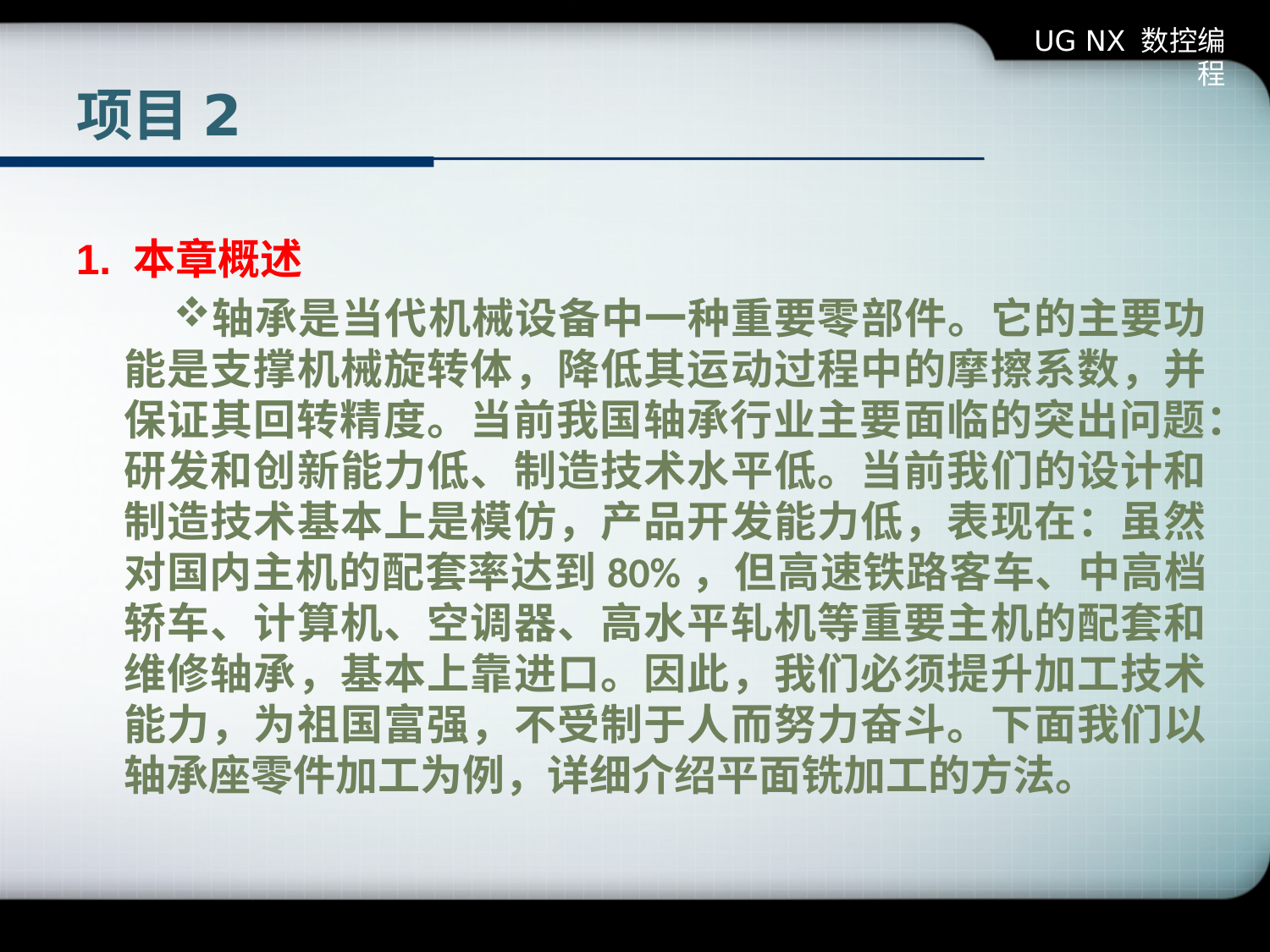

UG NX 数控编程
# 项目2
1. 本章概述
轴承是当代机械设备中一种重要零部件。它的主要功能是支撑机械旋转体，降低其运动过程中的摩擦系数，并保证其回转精度。当前我国轴承行业主要面临的突出问题：研发和创新能力低、制造技术水平低。当前我们的设计和制造技术基本上是模仿，产品开发能力低，表现在：虽然对国内主机的配套率达到80%，但高速铁路客车、中高档轿车、计算机、空调器、高水平轧机等重要主机的配套和维修轴承，基本上靠进口。因此，我们必须提升加工技术能力，为祖国富强，不受制于人而努力奋斗。下面我们以轴承座零件加工为例，详细介绍平面铣加工的方法。